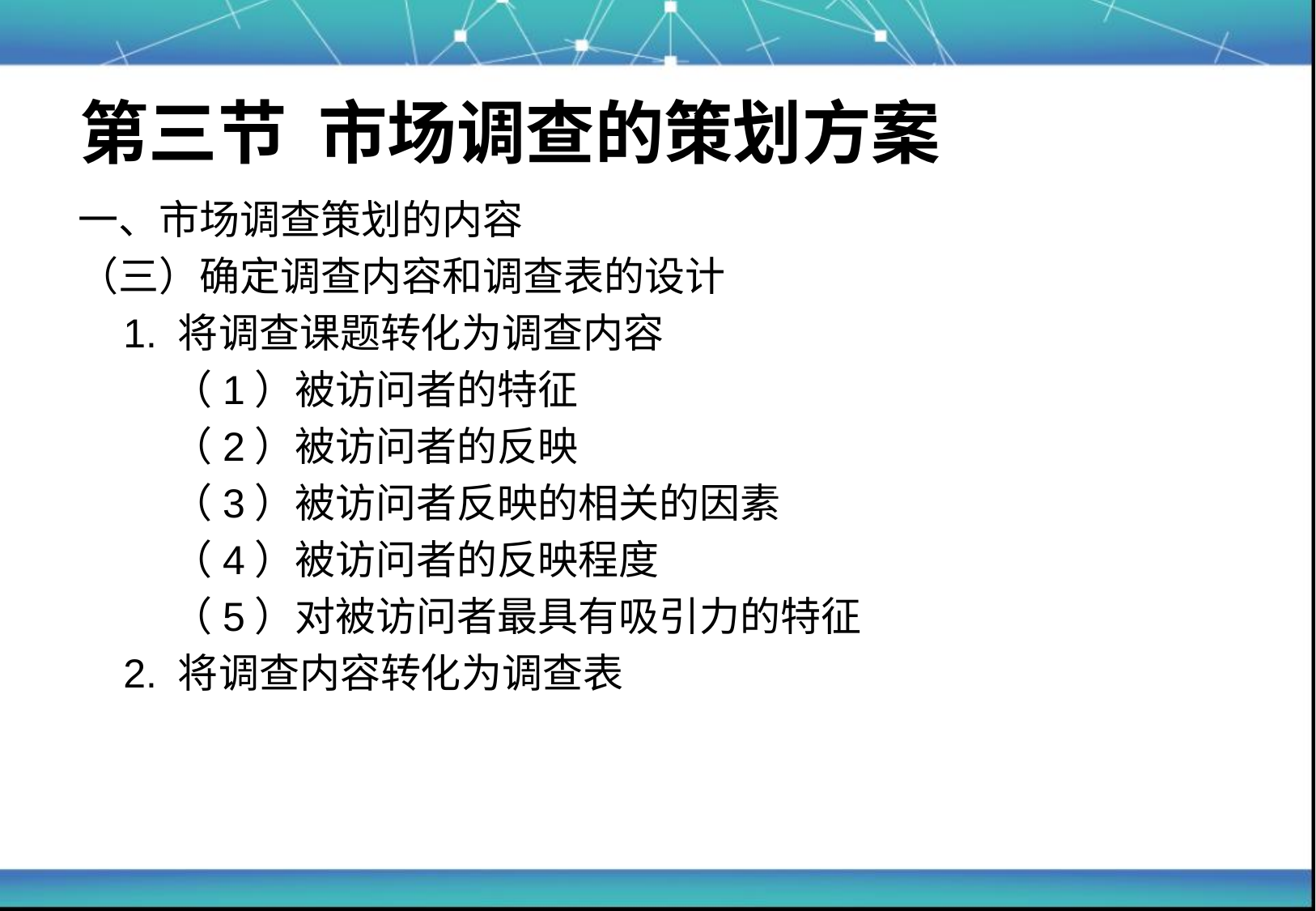

# 第三节  市场调查的策划方案
一、市场调查策划的内容
（三）确定调查内容和调查表的设计
    1. 将调查课题转化为调查内容
	（1）被访问者的特征
	（2）被访问者的反映
	（3）被访问者反映的相关的因素
	（4）被访问者的反映程度
	（5）对被访问者最具有吸引力的特征
    2. 将调查内容转化为调查表